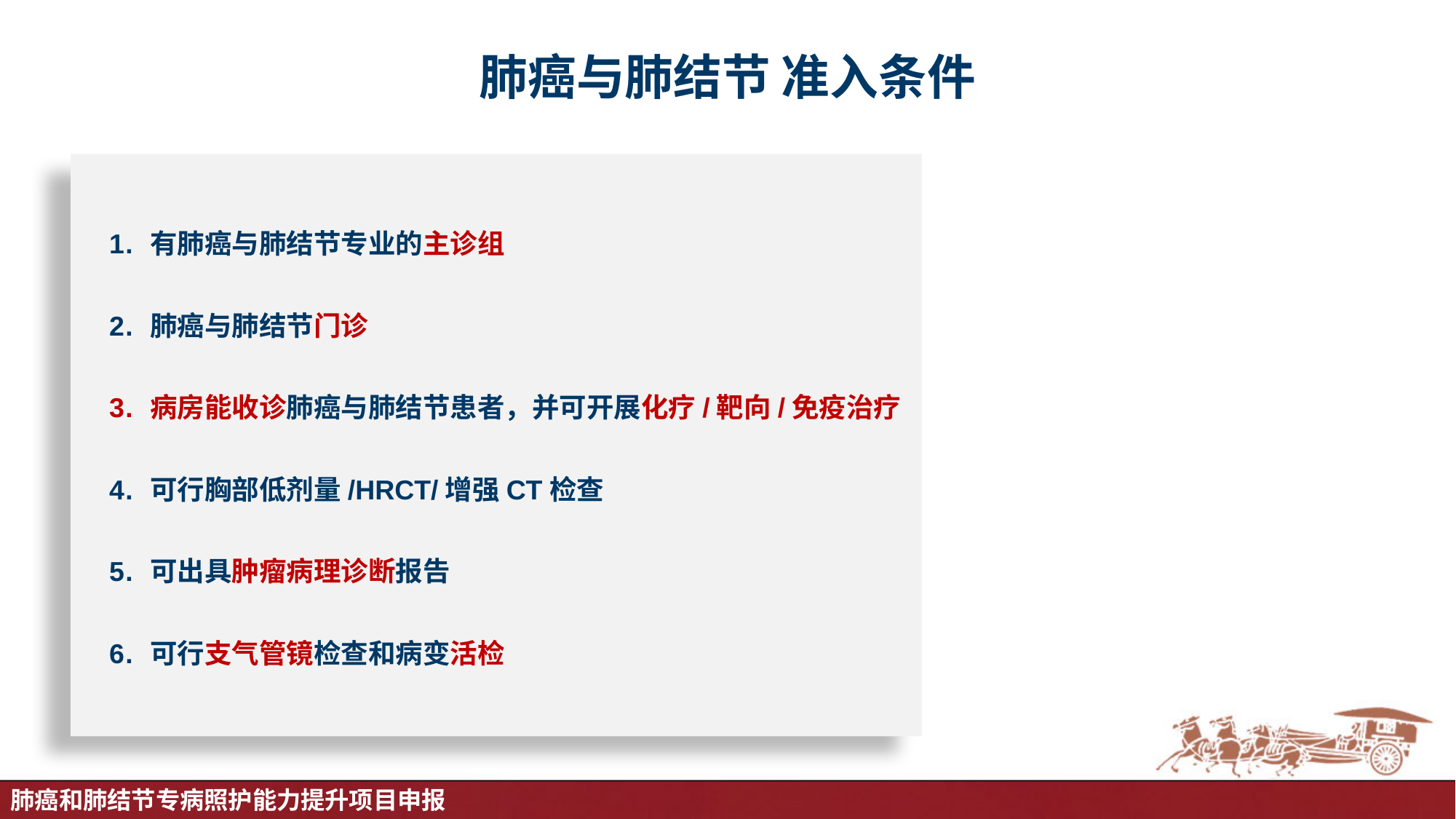

# 肺癌与肺结节 准入条件

有肺癌与肺结节专业的主诊组
肺癌与肺结节门诊
病房能收诊肺癌与肺结节患者，并可开展化疗/靶向/免疫治疗
可行胸部低剂量/HRCT/增强CT检查
可出具肿瘤病理诊断报告
可行支气管镜检查和病变活检
肺癌和肺结节专病照护能力提升项目申报